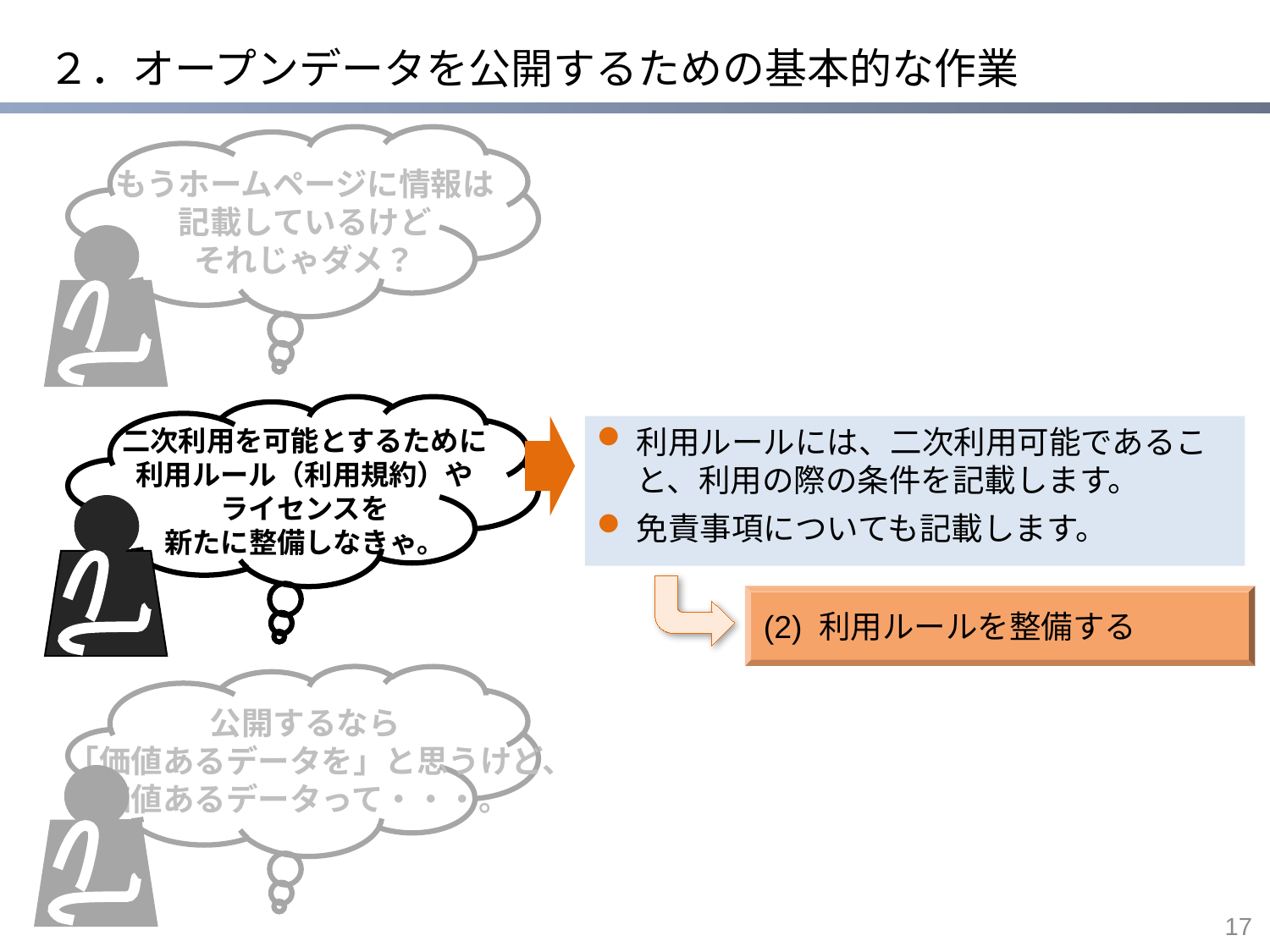

# ２．オープンデータを公開するための基本的な作業

もうホームページに情報は
記載しているけど
それじゃダメ？

利用ルールには、二次利用可能であること、利用の際の条件を記載します。
免責事項についても記載します。
二次利用を可能とするために
利用ルール（利用規約）や
ライセンスを
新たに整備しなきゃ。

(2) 利用ルールを整備する

公開するなら
「価値あるデータを」と思うけど、
価値あるデータって・・・。

17